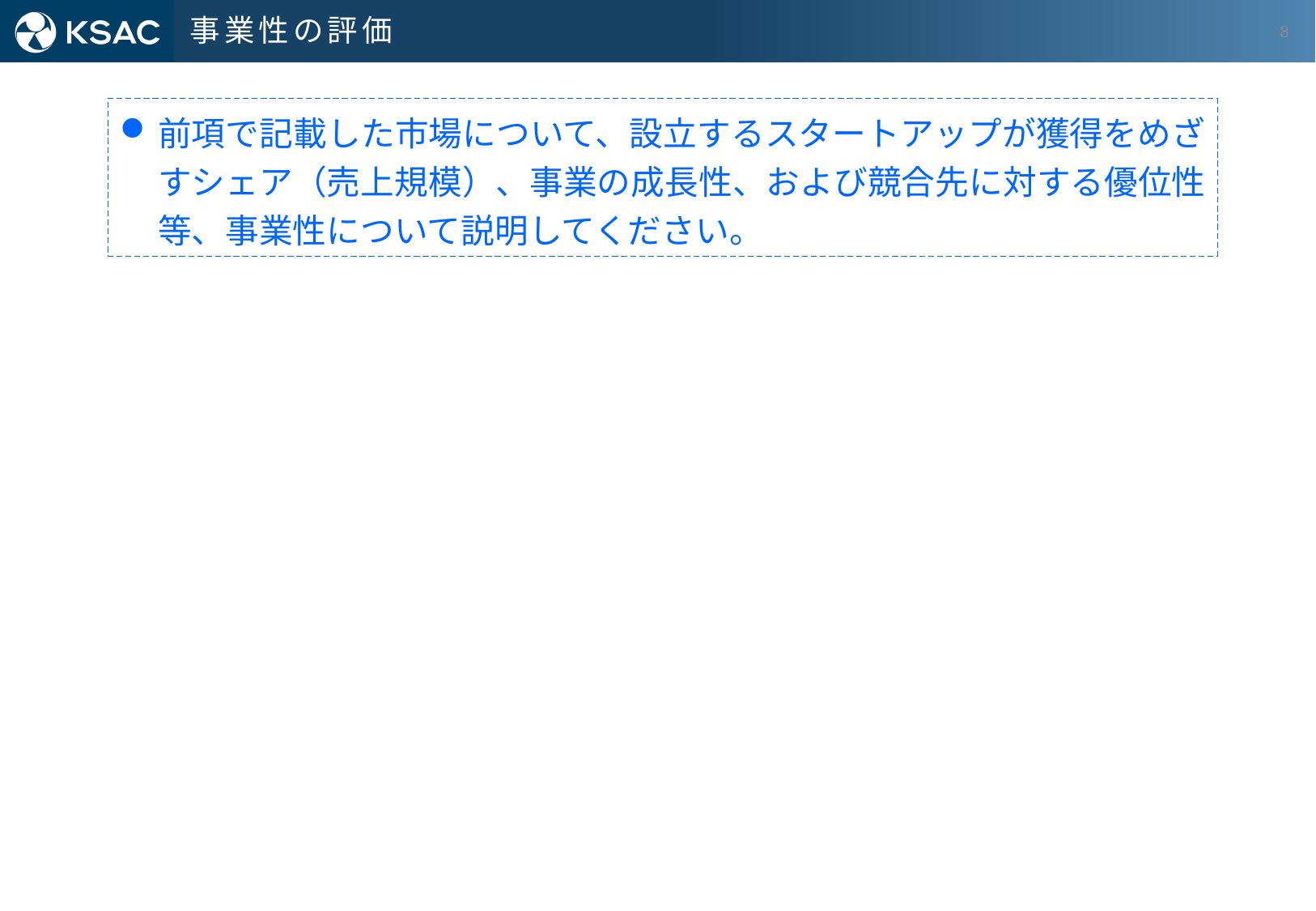

事業性の評価
8
前項で記載した市場について、設立するスタートアップが獲得をめざすシェア（売上規模）、事業の成長性、および競合先に対する優位性等、事業性について説明してください。